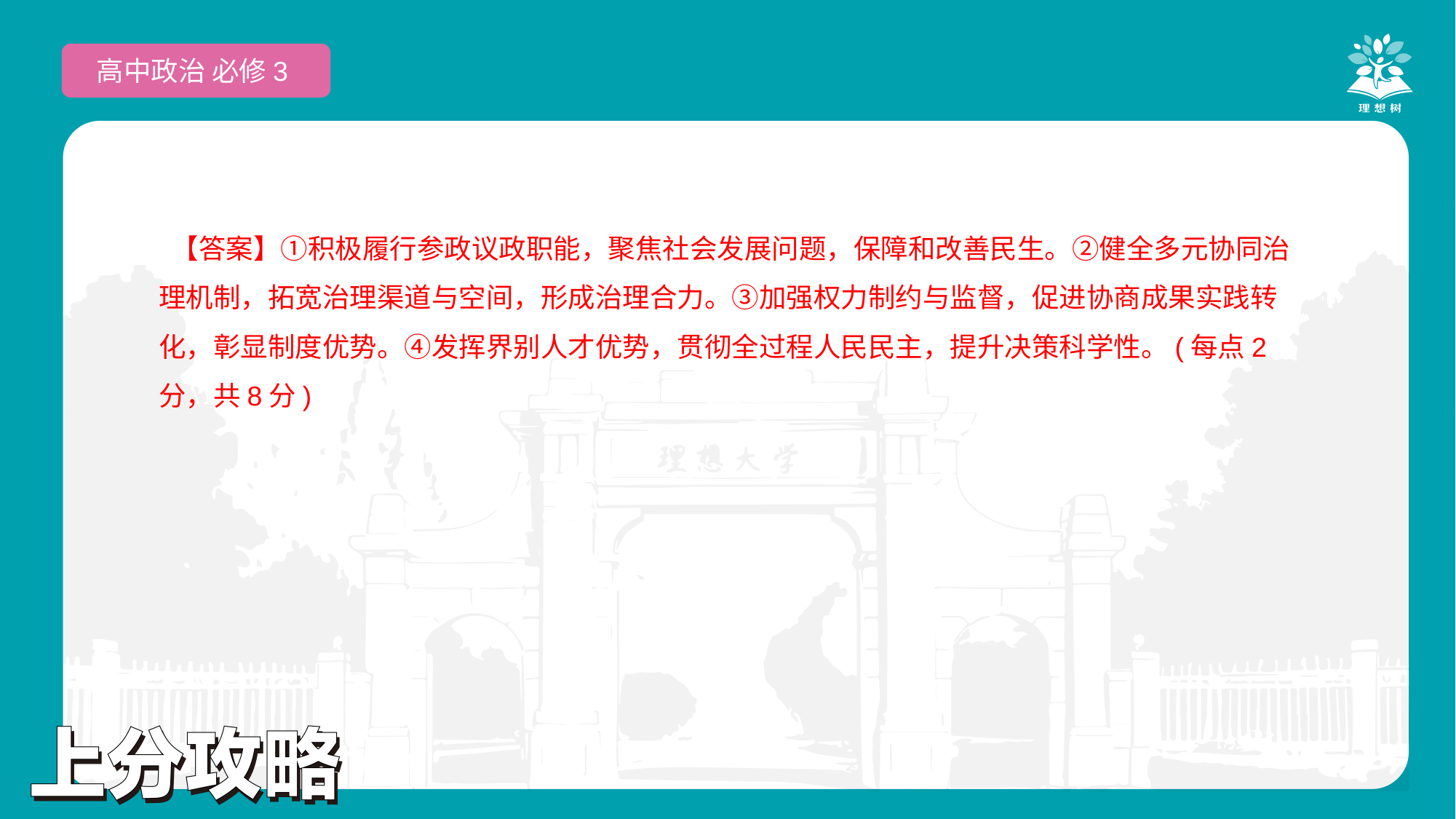

高中政治 必修3
 【答案】①积极履行参政议政职能，聚焦社会发展问题，保障和改善民生。②健全多元协同治理机制，拓宽治理渠道与空间，形成治理合力。③加强权力制约与监督，促进协商成果实践转化，彰显制度优势。④发挥界别人才优势，贯彻全过程人民民主，提升决策科学性。(每点2分，共8分)